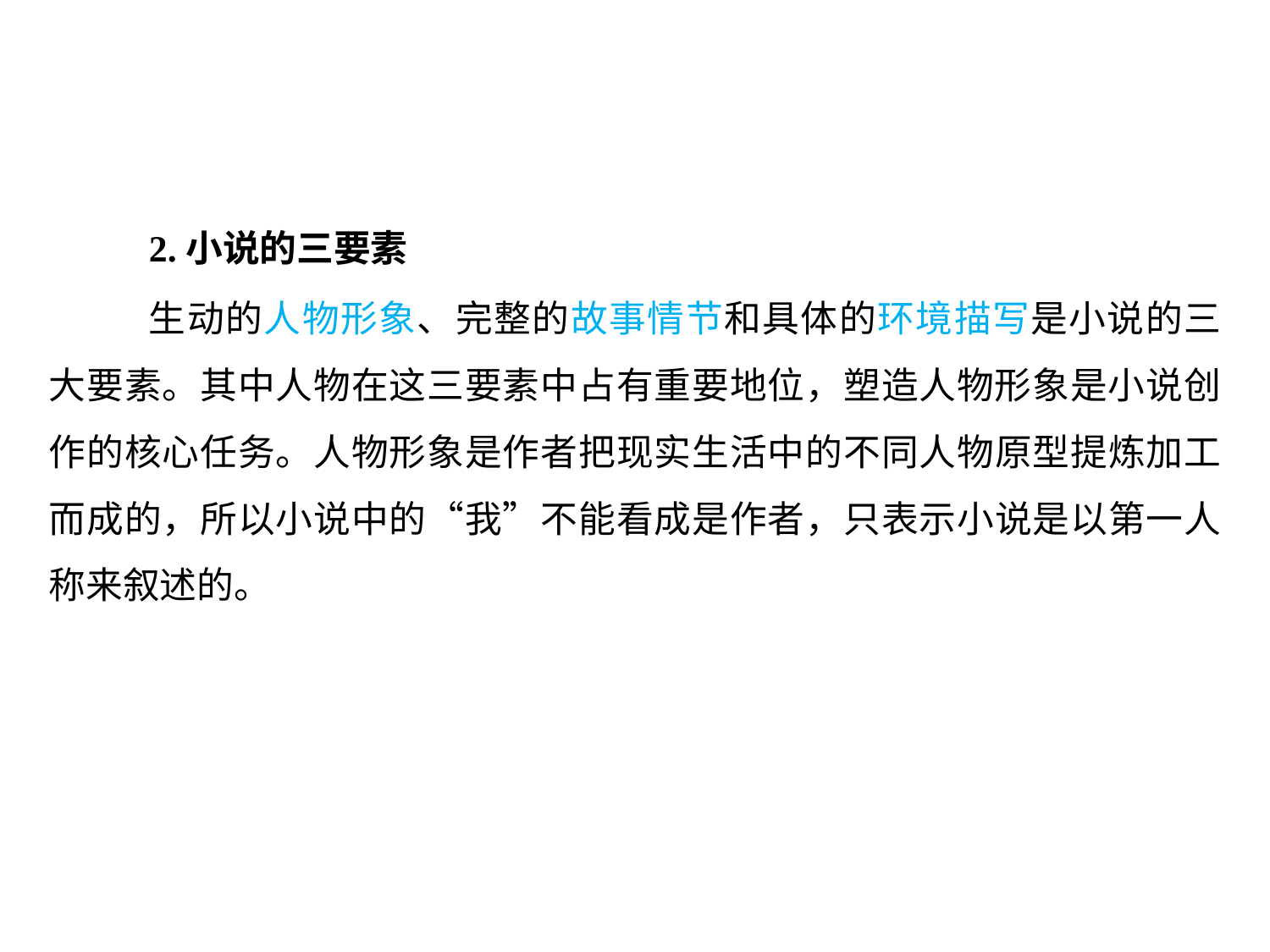

2.小说的三要素
生动的人物形象、完整的故事情节和具体的环境描写是小说的三大要素。其中人物在这三要素中占有重要地位，塑造人物形象是小说创作的核心任务。人物形象是作者把现实生活中的不同人物原型提炼加工而成的，所以小说中的“我”不能看成是作者，只表示小说是以第一人称来叙述的。